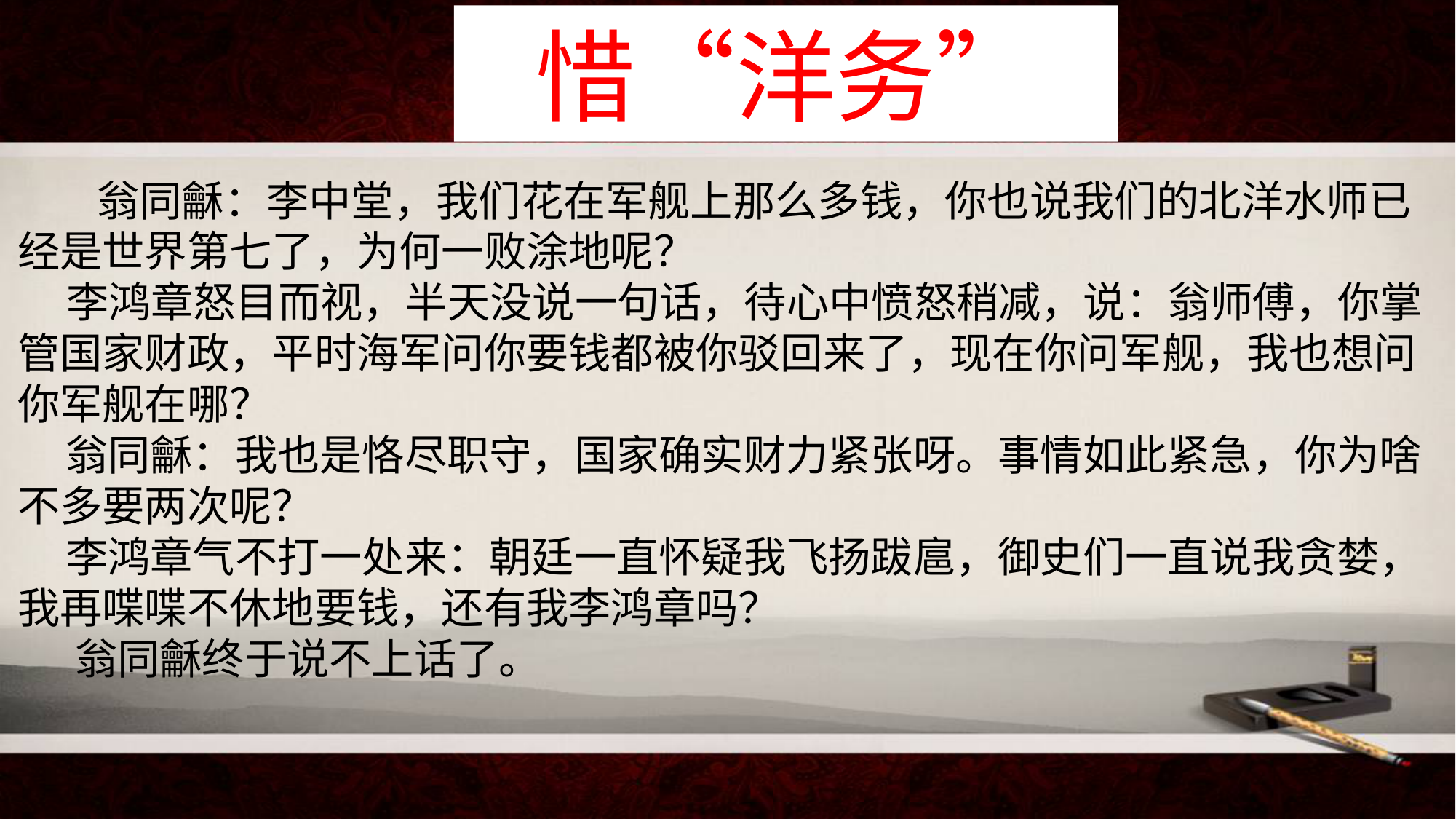

# 惜“洋务”
               翁同龢：李中堂，我们花在军舰上那么多钱，你也说我们的北洋水师已经是世界第七了，为何一败涂地呢？
    李鸿章怒目而视，半天没说一句话，待心中愤怒稍减，说：翁师傅，你掌管国家财政，平时海军问你要钱都被你驳回来了，现在你问军舰，我也想问你军舰在哪？
    翁同龢：我也是恪尽职守，国家确实财力紧张呀。事情如此紧急，你为啥不多要两次呢？
    李鸿章气不打一处来：朝廷一直怀疑我飞扬跋扈，御史们一直说我贪婪，我再喋喋不休地要钱，还有我李鸿章吗？
     翁同龢终于说不上话了。